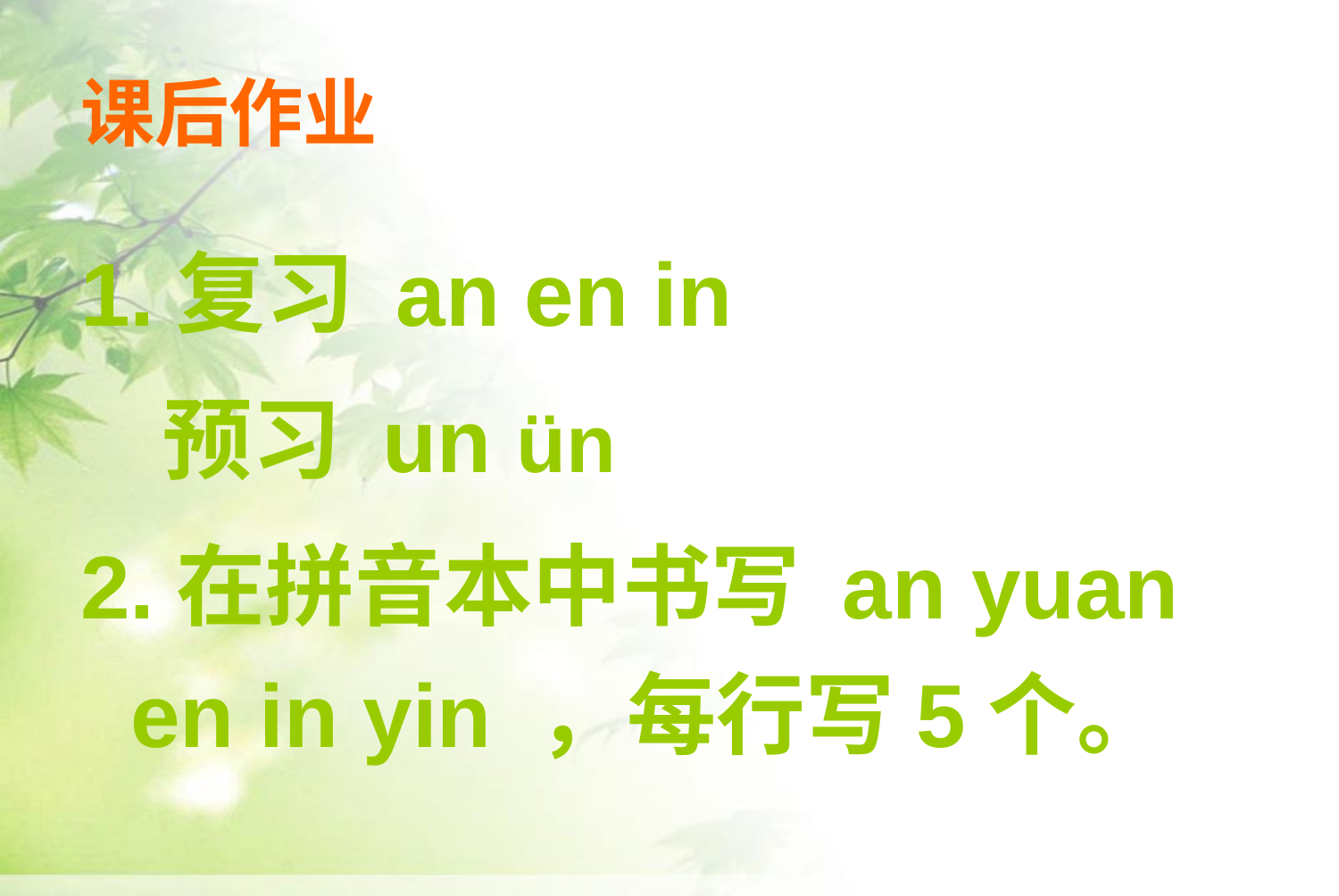

# 课后作业
1.复习 an en in
   预习 un ün
2.在拼音本中书写 an yuan en in yin ，每行写5个。